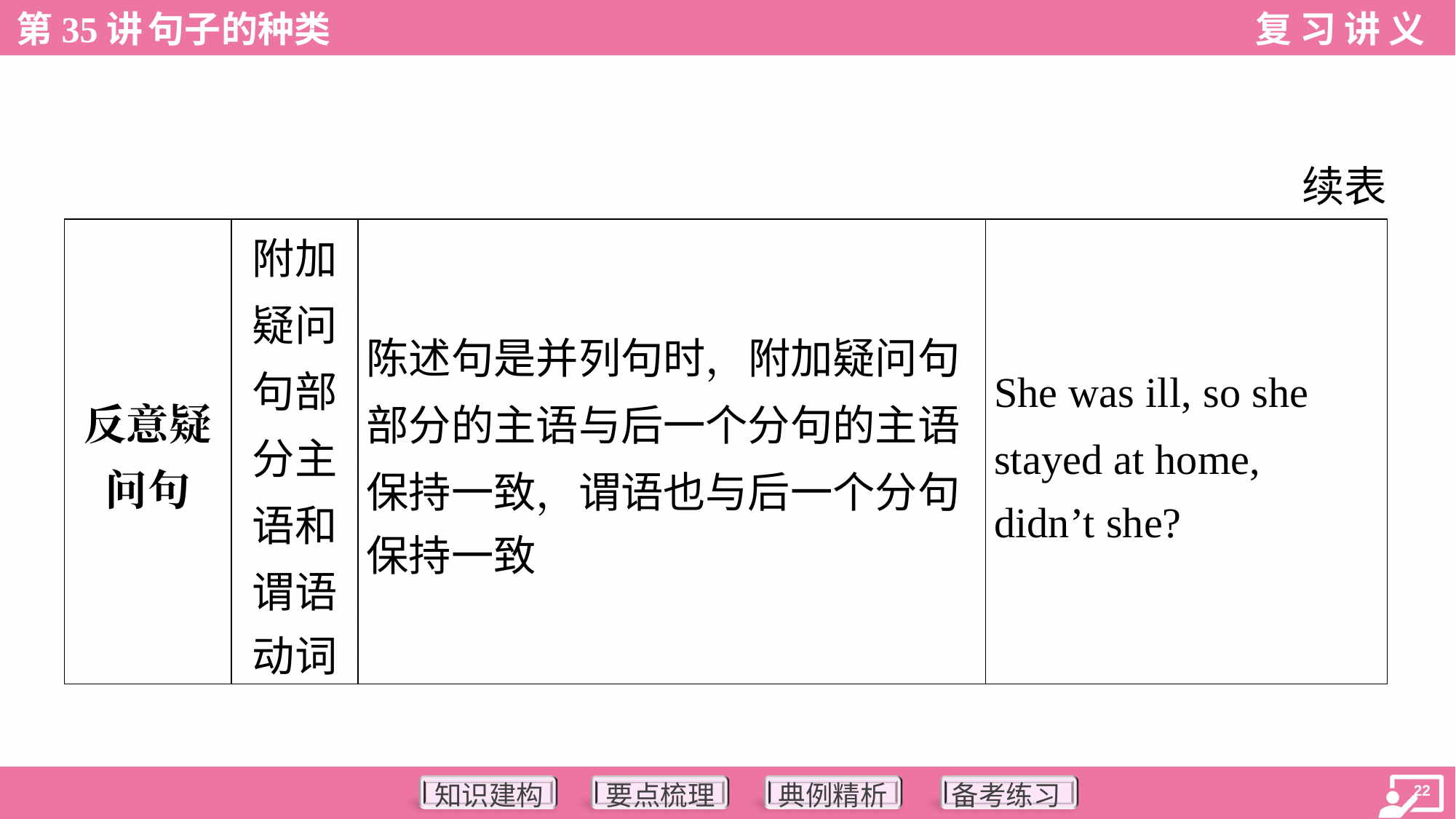

续表
| 反意疑 问句 | 附加 疑问 句部 分主 语和 谓语 动词 | 陈述句是并列句时，附加疑问句 部分的主语与后一个分句的主语 保持一致，谓语也与后一个分句 保持一致 | She was ill, so she stayed at home, didn’t she? |
| --- | --- | --- | --- |